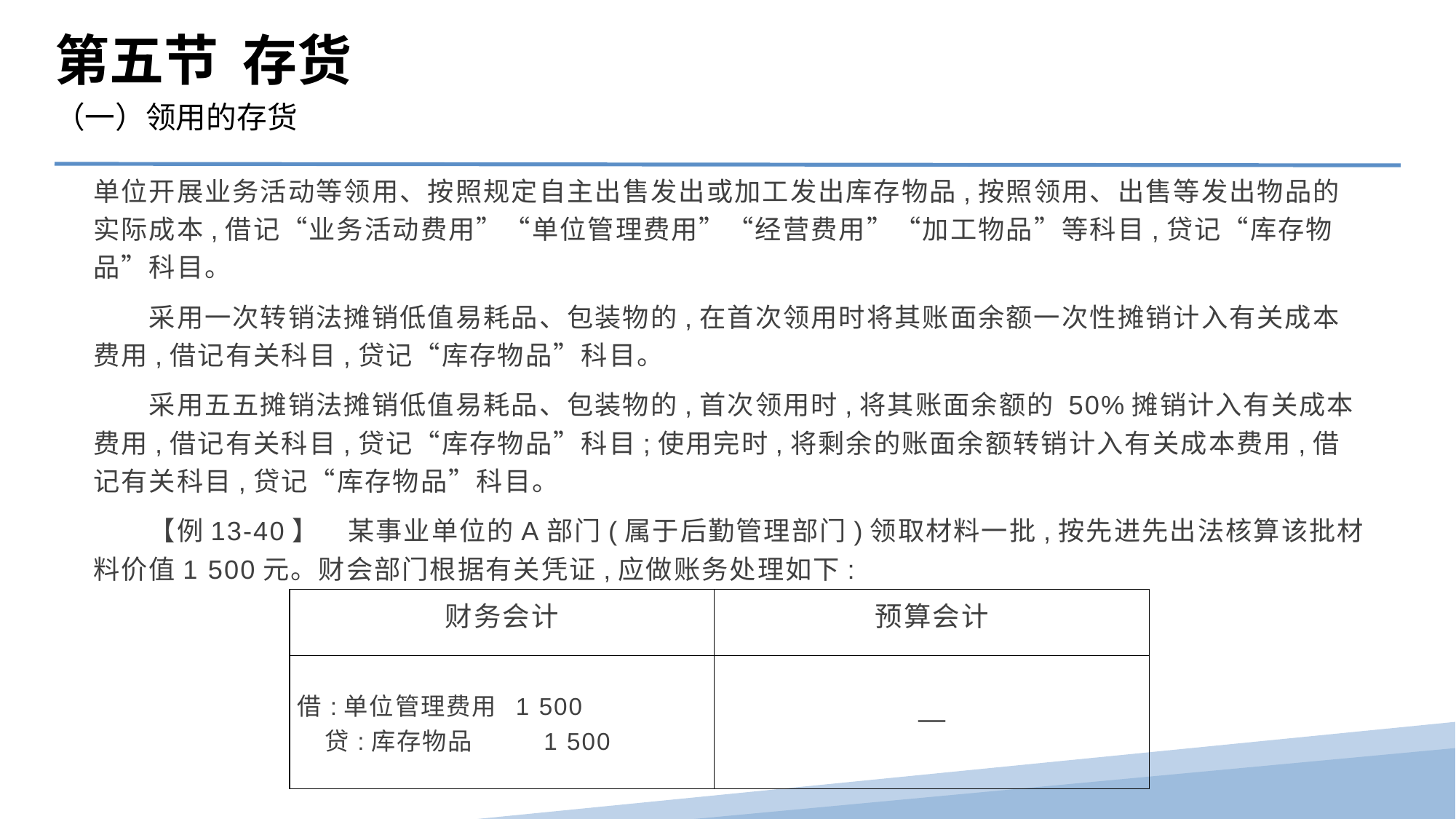

第五节  存货
（一）领用的存货
单位开展业务活动等领用、按照规定自主出售发出或加工发出库存物品,按照领用、出售等发出物品的实际成本,借记“业务活动费用”“单位管理费用”“经营费用”“加工物品”等科目,贷记“库存物品”科目。
　　采用一次转销法摊销低值易耗品、包装物的,在首次领用时将其账面余额一次性摊销计入有关成本费用,借记有关科目,贷记“库存物品”科目。
　　采用五五摊销法摊销低值易耗品、包装物的,首次领用时,将其账面余额的 50%摊销计入有关成本费用,借记有关科目,贷记“库存物品”科目;使用完时,将剩余的账面余额转销计入有关成本费用,借记有关科目,贷记“库存物品”科目。
　　【例13-40】　某事业单位的A部门(属于后勤管理部门)领取材料一批,按先进先出法核算该批材料价值1 500元。财会部门根据有关凭证,应做账务处理如下:
| 财务会计 | 预算会计 |
| --- | --- |
| 借:单位管理费用 1 500 贷:库存物品 1 500 | — |